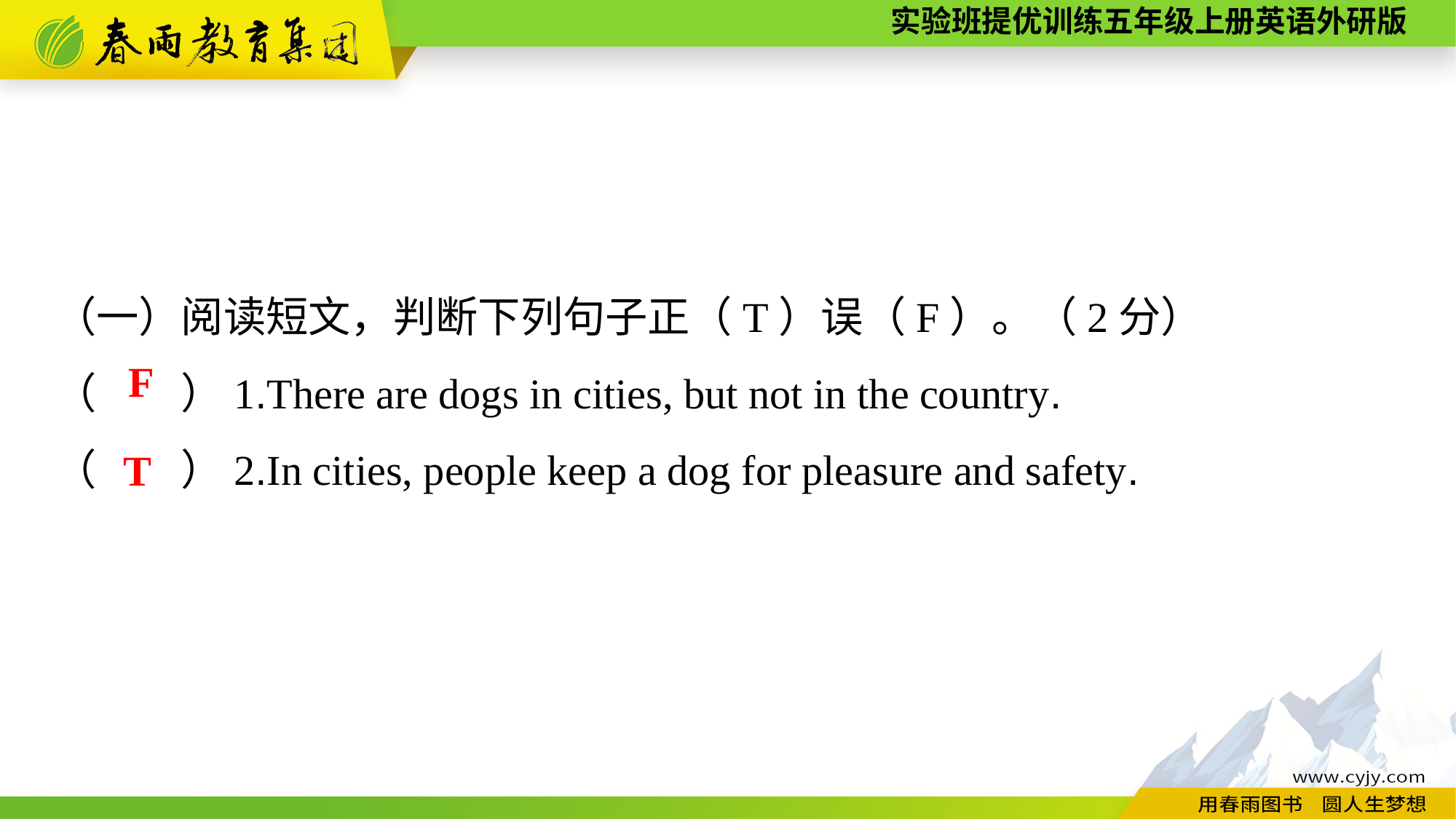

（一）阅读短文，判断下列句子正（T）误（F）。（2分）
（　　）1.There are dogs in cities, but not in the country.
（　　）2.In cities, people keep a dog for pleasure and safety.
F
T